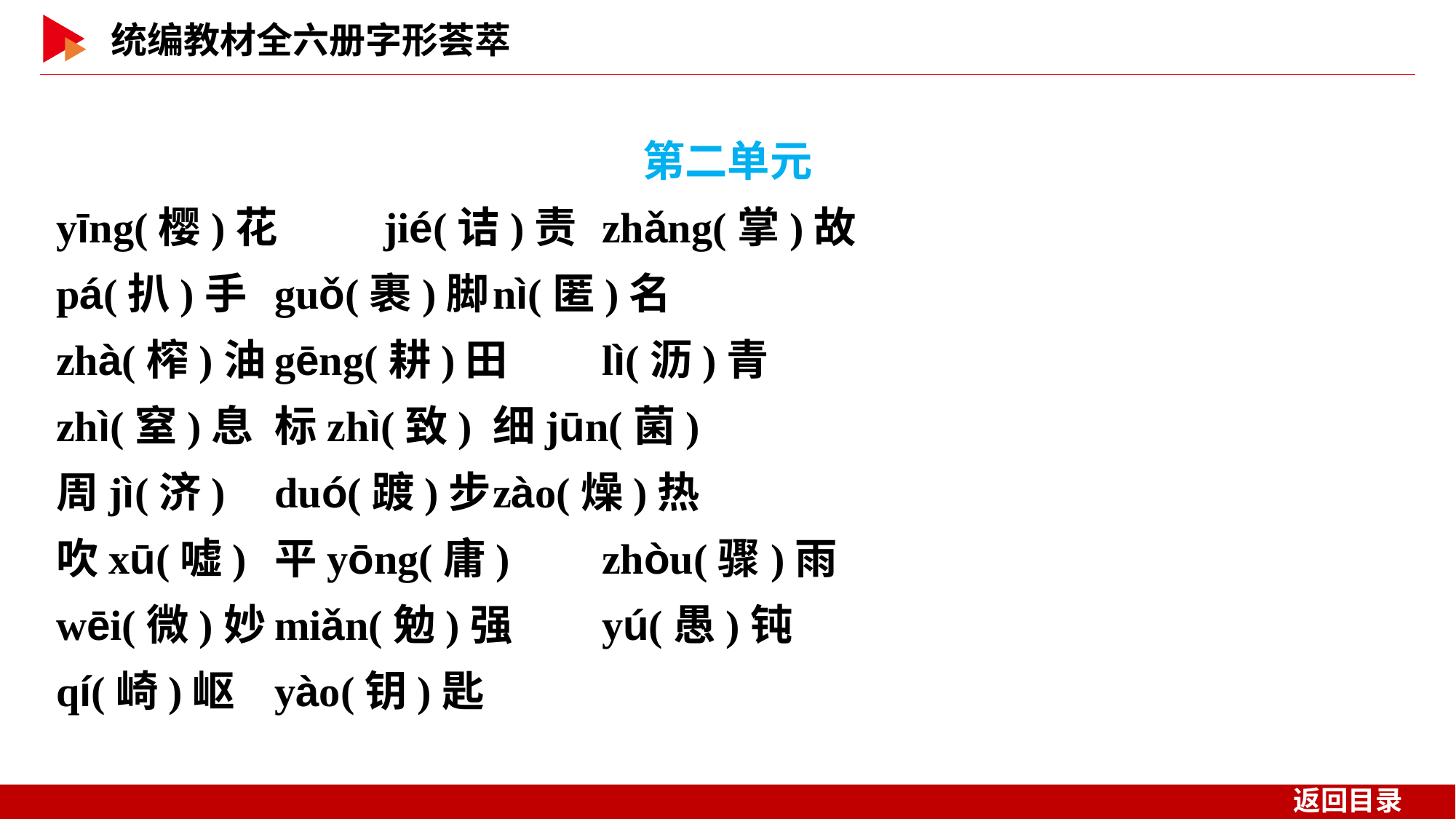

第二单元
yīng(樱)花	jié(诘)责	zhǎng(掌)故
pá(扒)手	guǒ(裹)脚	nì(匿)名
zhà(榨)油	gēng(耕)田	lì(沥)青
zhì(窒)息	标zhì(致)	细jūn(菌)
周jì(济)	duó(踱)步	zào(燥)热
吹xū(嘘)	平yōng(庸)	zhòu(骤)雨
wēi(微)妙	miǎn(勉)强	yú(愚)钝
qí(崎)岖	yào(钥)匙